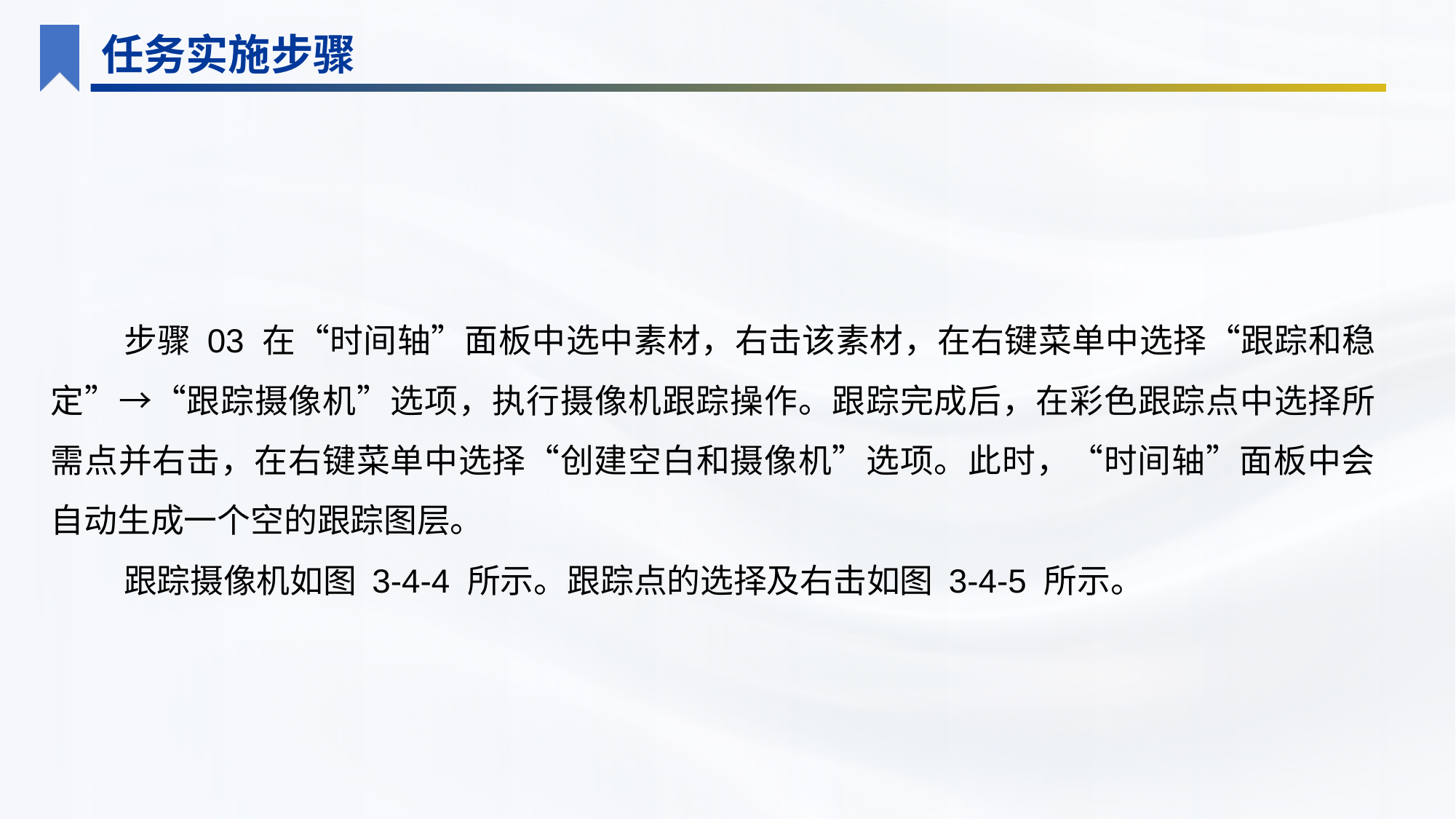

任务实施步骤
步骤 03 在“时间轴”面板中选中素材，右击该素材，在右键菜单中选择“跟踪和稳定”→“跟踪摄像机”选项，执行摄像机跟踪操作。跟踪完成后，在彩色跟踪点中选择所需点并右击，在右键菜单中选择“创建空白和摄像机”选项。此时，“时间轴”面板中会自动生成一个空的跟踪图层。
跟踪摄像机如图 3-4-4 所示。跟踪点的选择及右击如图 3-4-5 所示。